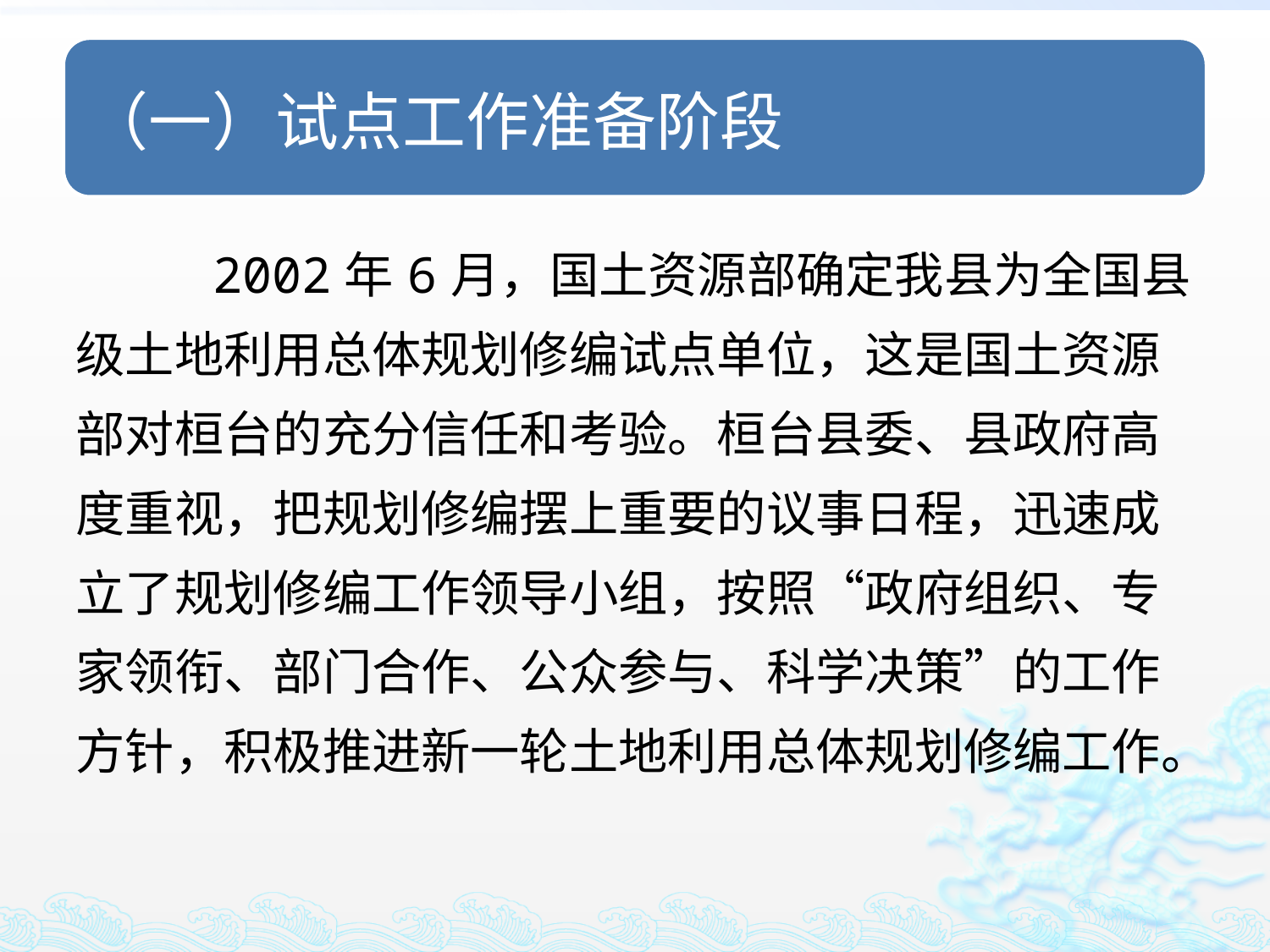

（一）试点工作准备阶段
   2002年6月，国土资源部确定我县为全国县级土地利用总体规划修编试点单位，这是国土资源部对桓台的充分信任和考验。桓台县委、县政府高度重视，把规划修编摆上重要的议事日程，迅速成立了规划修编工作领导小组，按照“政府组织、专家领衔、部门合作、公众参与、科学决策”的工作方针，积极推进新一轮土地利用总体规划修编工作。